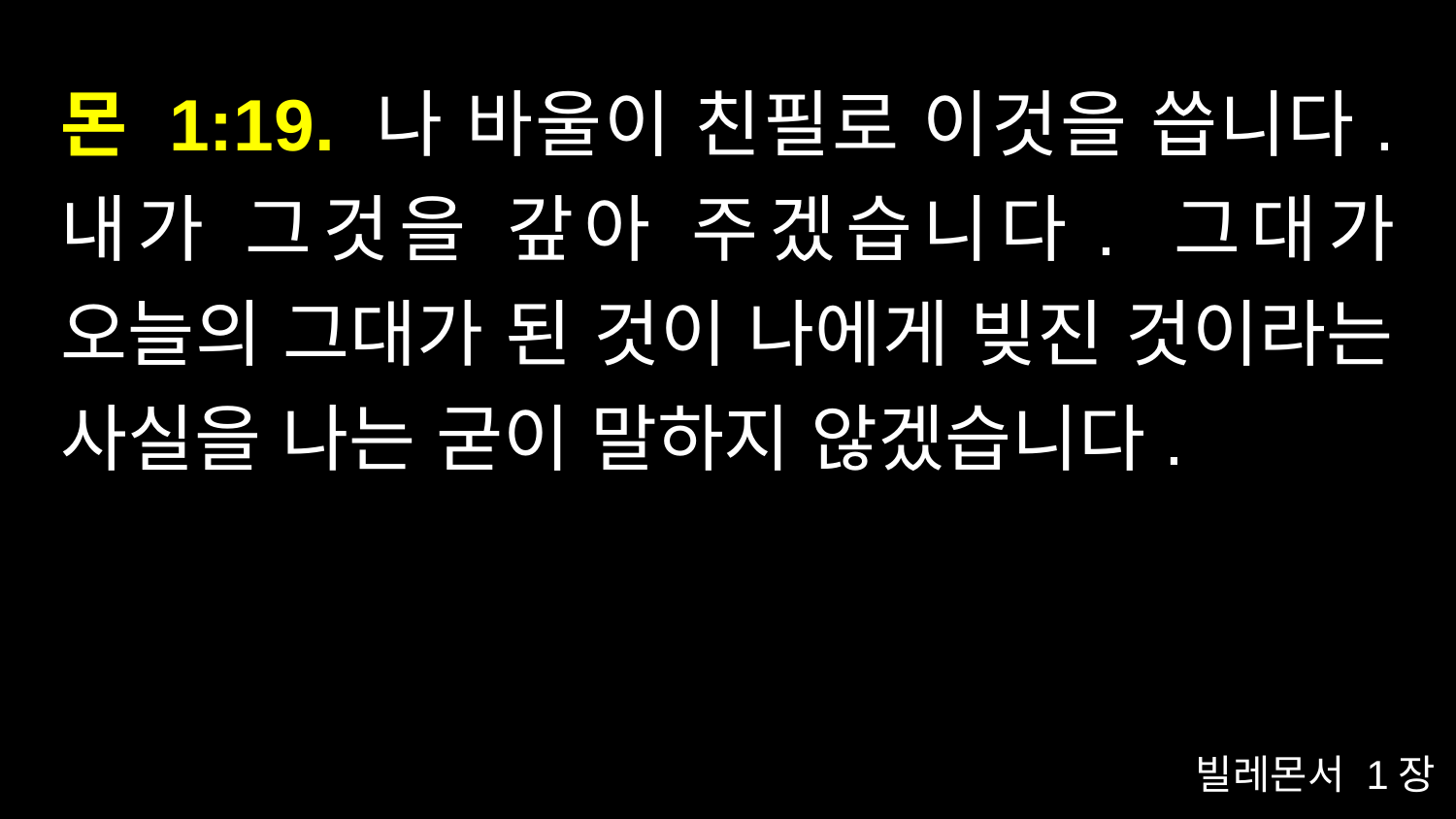

# 몬 1:19. 나 바울이 친필로 이것을 씁니다. 내가 그것을 갚아 주겠습니다. 그대가 오늘의 그대가 된 것이 나에게 빚진 것이라는 사실을 나는 굳이 말하지 않겠습니다.
빌레몬서 1장